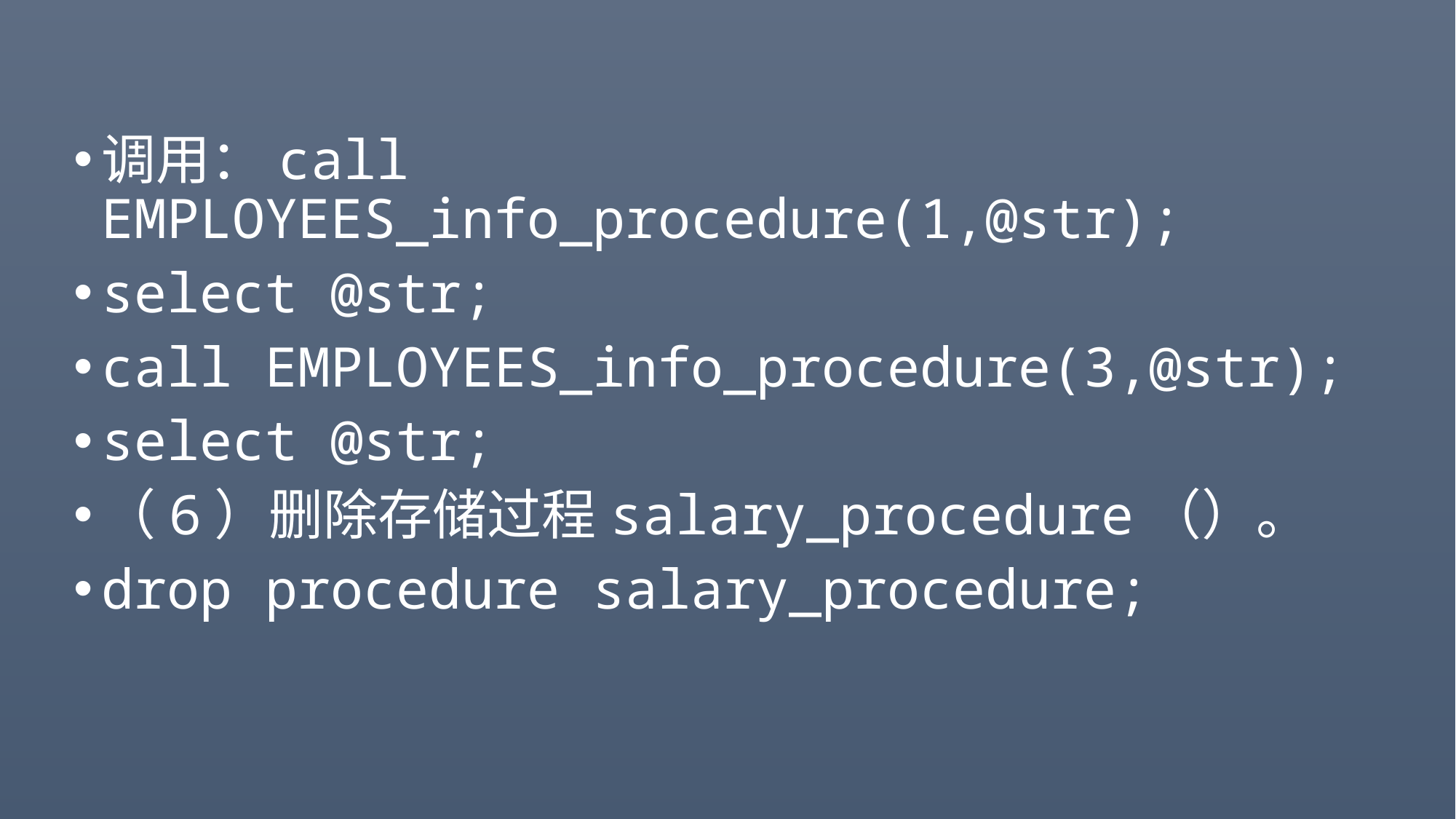

#
调用：call EMPLOYEES_info_procedure(1,@str);
select @str;
call EMPLOYEES_info_procedure(3,@str);
select @str;
（6）删除存储过程salary_procedure（）。
drop procedure salary_procedure;